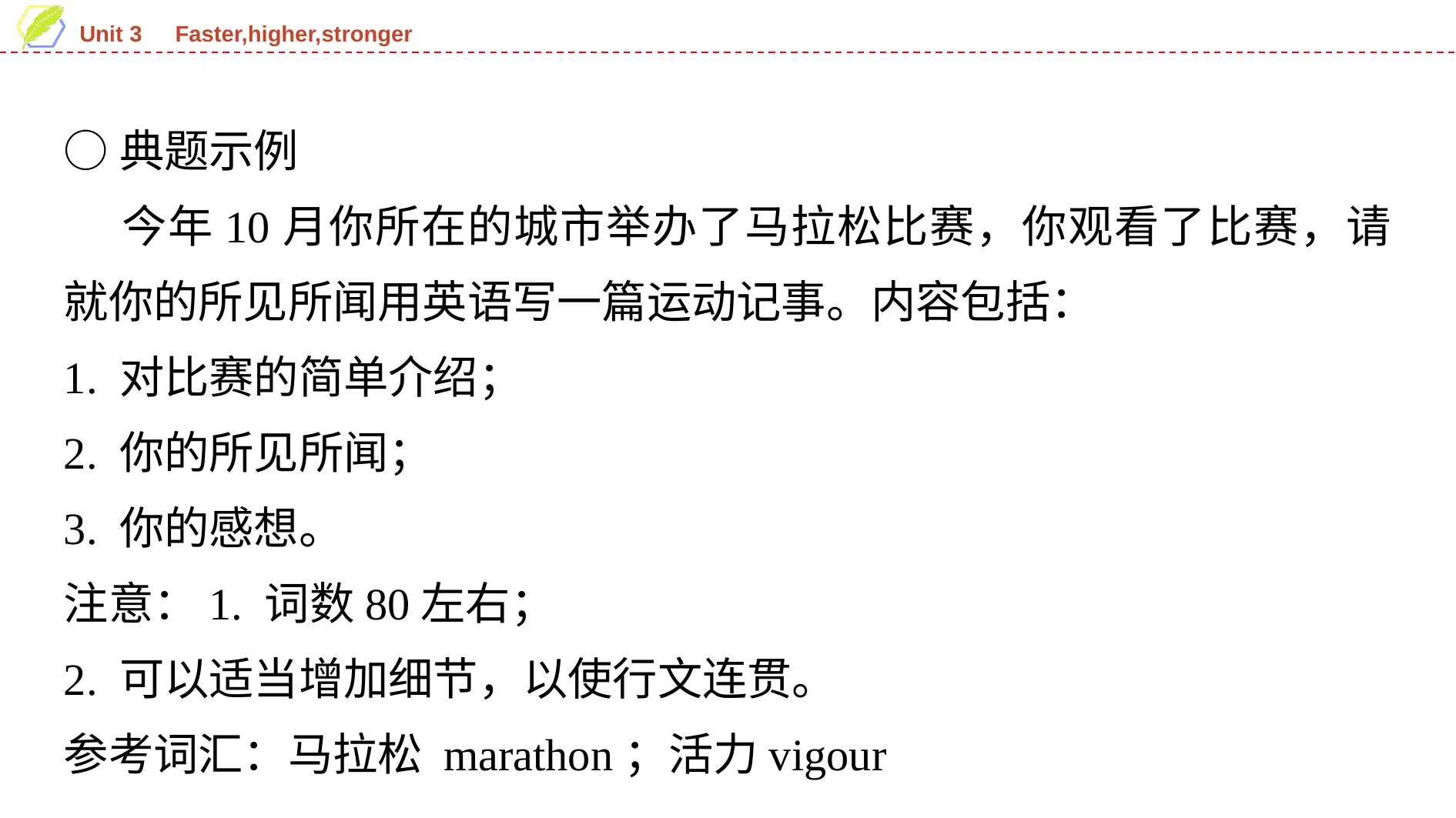

○典题示例
    今年10月你所在的城市举办了马拉松比赛，你观看了比赛，请就你的所见所闻用英语写一篇运动记事。内容包括：
1. 对比赛的简单介绍；
2. 你的所见所闻；
3. 你的感想。
注意：1. 词数80左右；
2. 可以适当增加细节，以使行文连贯。
参考词汇：马拉松 marathon；活力vigour